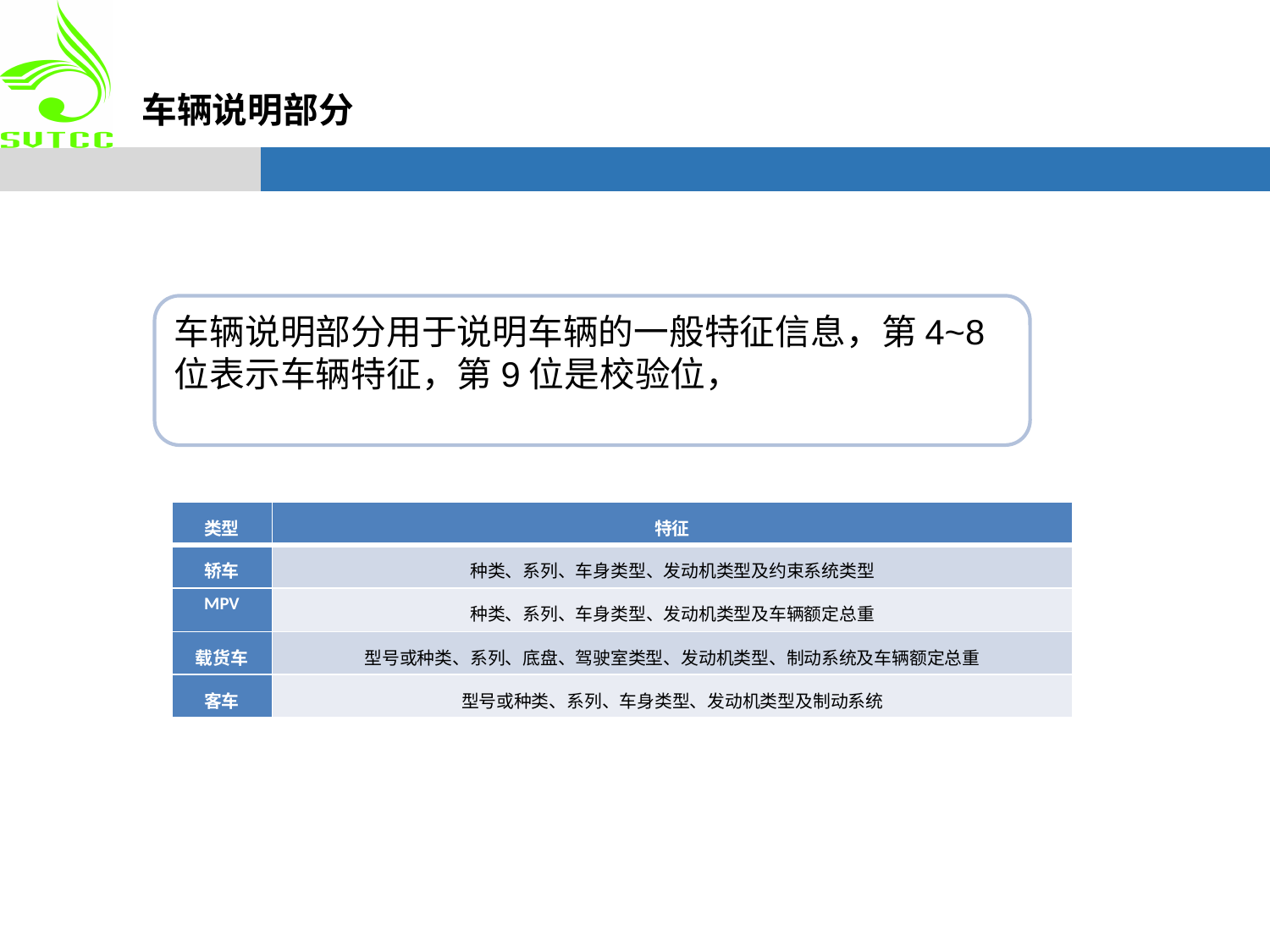

车辆说明部分
车辆说明部分用于说明车辆的一般特征信息，第4~8位表示车辆特征，第9位是校验位，
| 类型 | 特征 |
| --- | --- |
| 轿车 | 种类、系列、车身类型、发动机类型及约束系统类型 |
| MPV | 种类、系列、车身类型、发动机类型及车辆额定总重 |
| 载货车 | 型号或种类、系列、底盘、驾驶室类型、发动机类型、制动系统及车辆额定总重 |
| 客车 | 型号或种类、系列、车身类型、发动机类型及制动系统 |